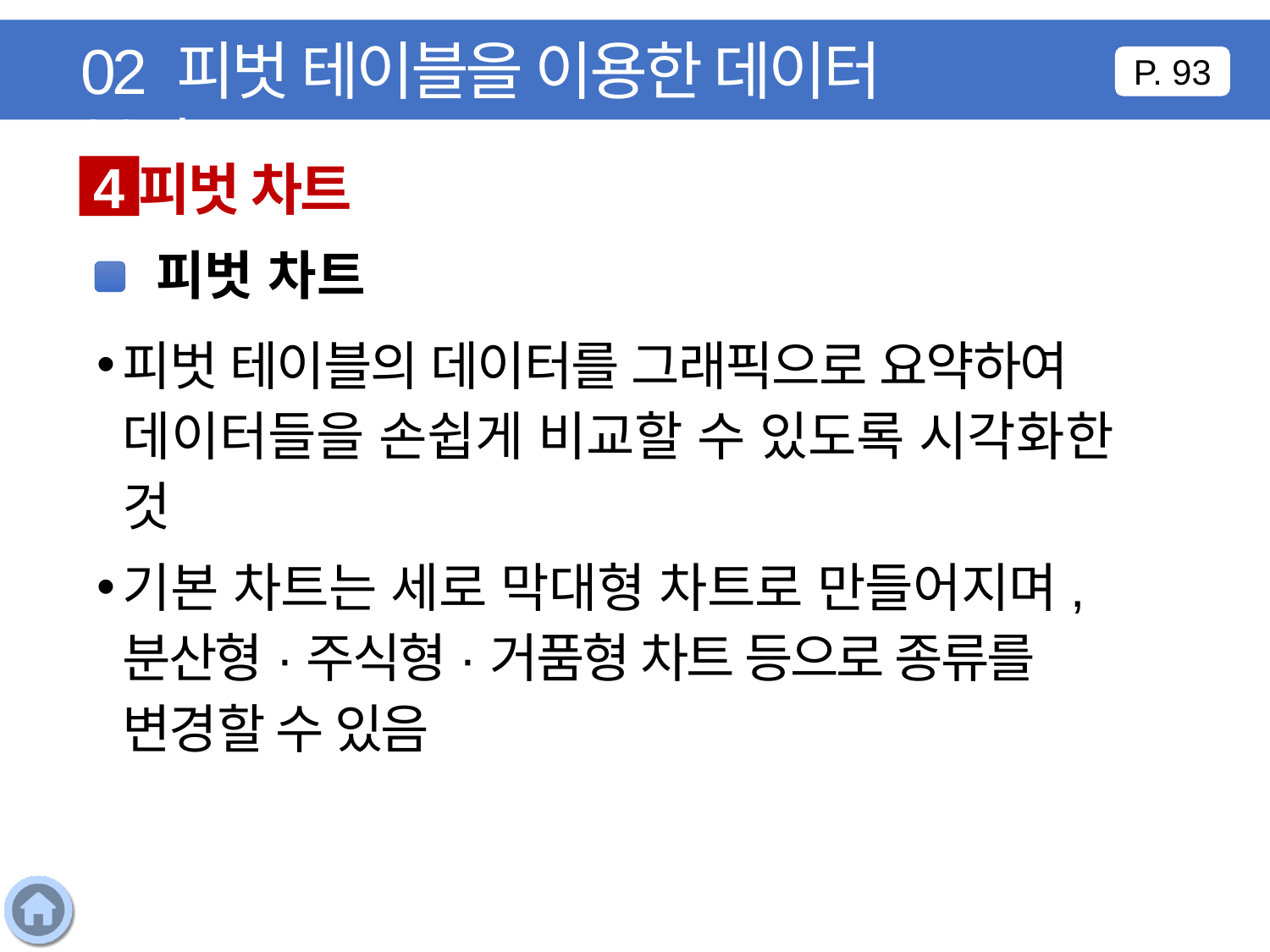

02 피벗 테이블을 이용한 데이터 분석
P. 93
피벗 차트
4
피벗 차트

피벗 테이블의 데이터를 그래픽으로 요약하여 데이터들을 손쉽게 비교할 수 있도록 시각화한 것
기본 차트는 세로 막대형 차트로 만들어지며, 분산형·주식형·거품형 차트 등으로 종류를 변경할 수 있음